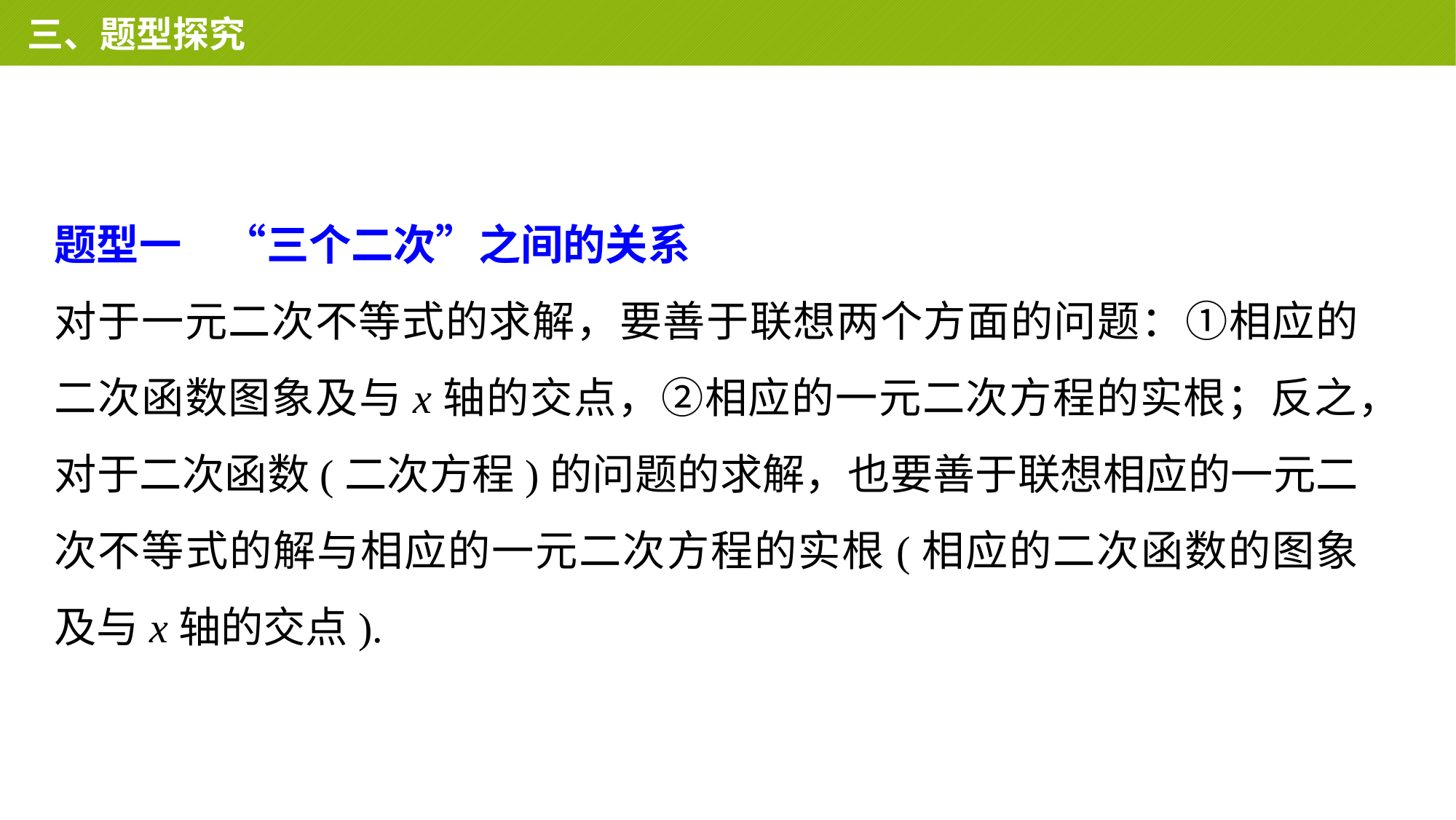

三、题型探究
题型一　“三个二次”之间的关系
对于一元二次不等式的求解，要善于联想两个方面的问题：①相应的二次函数图象及与x轴的交点，②相应的一元二次方程的实根；反之，对于二次函数(二次方程)的问题的求解，也要善于联想相应的一元二次不等式的解与相应的一元二次方程的实根(相应的二次函数的图象及与x轴的交点).